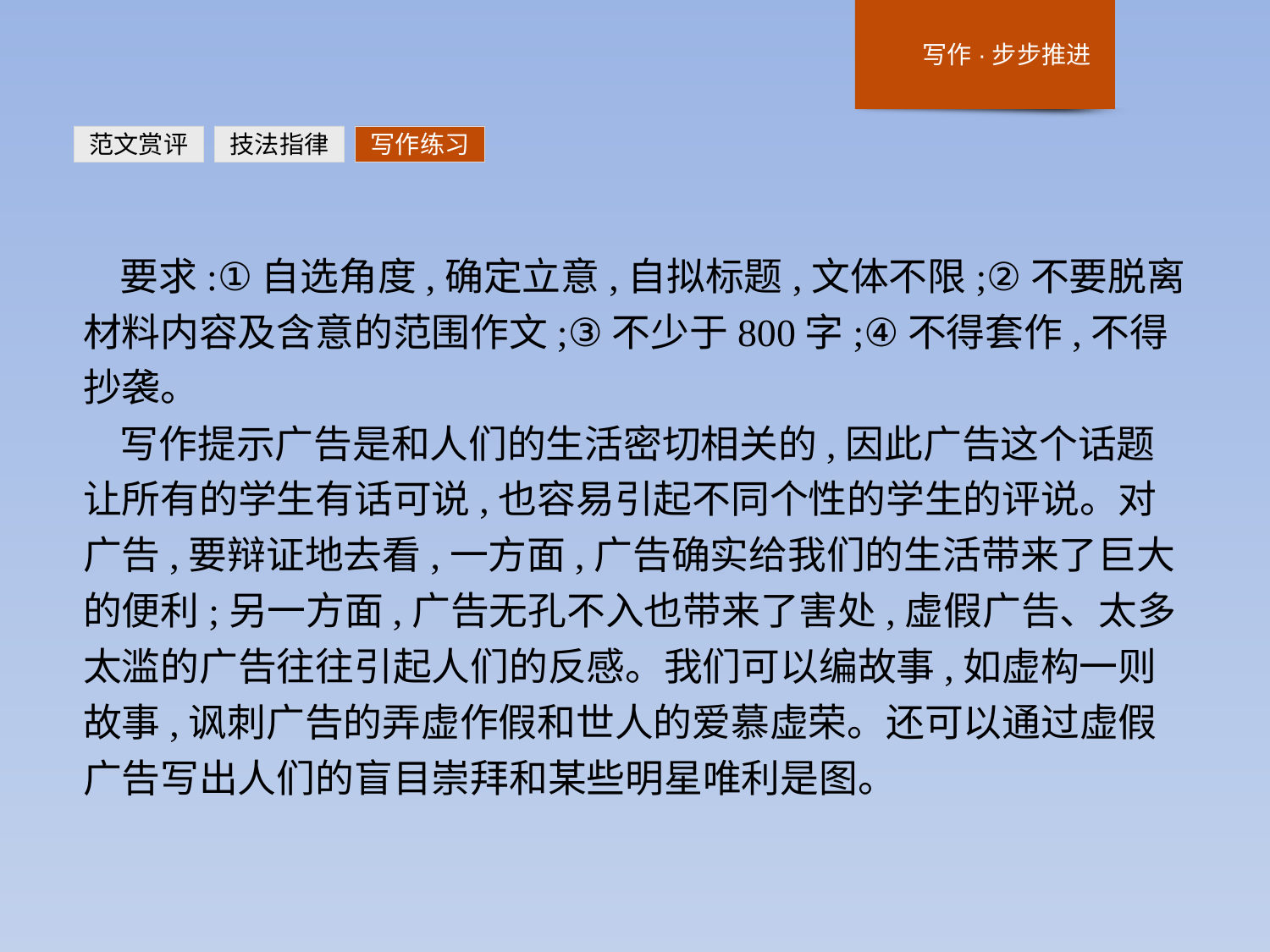

范文赏评
技法指律
写作练习
要求:①自选角度,确定立意,自拟标题,文体不限;②不要脱离材料内容及含意的范围作文;③不少于800字;④不得套作,不得抄袭。
写作提示广告是和人们的生活密切相关的,因此广告这个话题让所有的学生有话可说,也容易引起不同个性的学生的评说。对广告,要辩证地去看,一方面,广告确实给我们的生活带来了巨大的便利;另一方面,广告无孔不入也带来了害处,虚假广告、太多太滥的广告往往引起人们的反感。我们可以编故事,如虚构一则故事,讽刺广告的弄虚作假和世人的爱慕虚荣。还可以通过虚假广告写出人们的盲目崇拜和某些明星唯利是图。